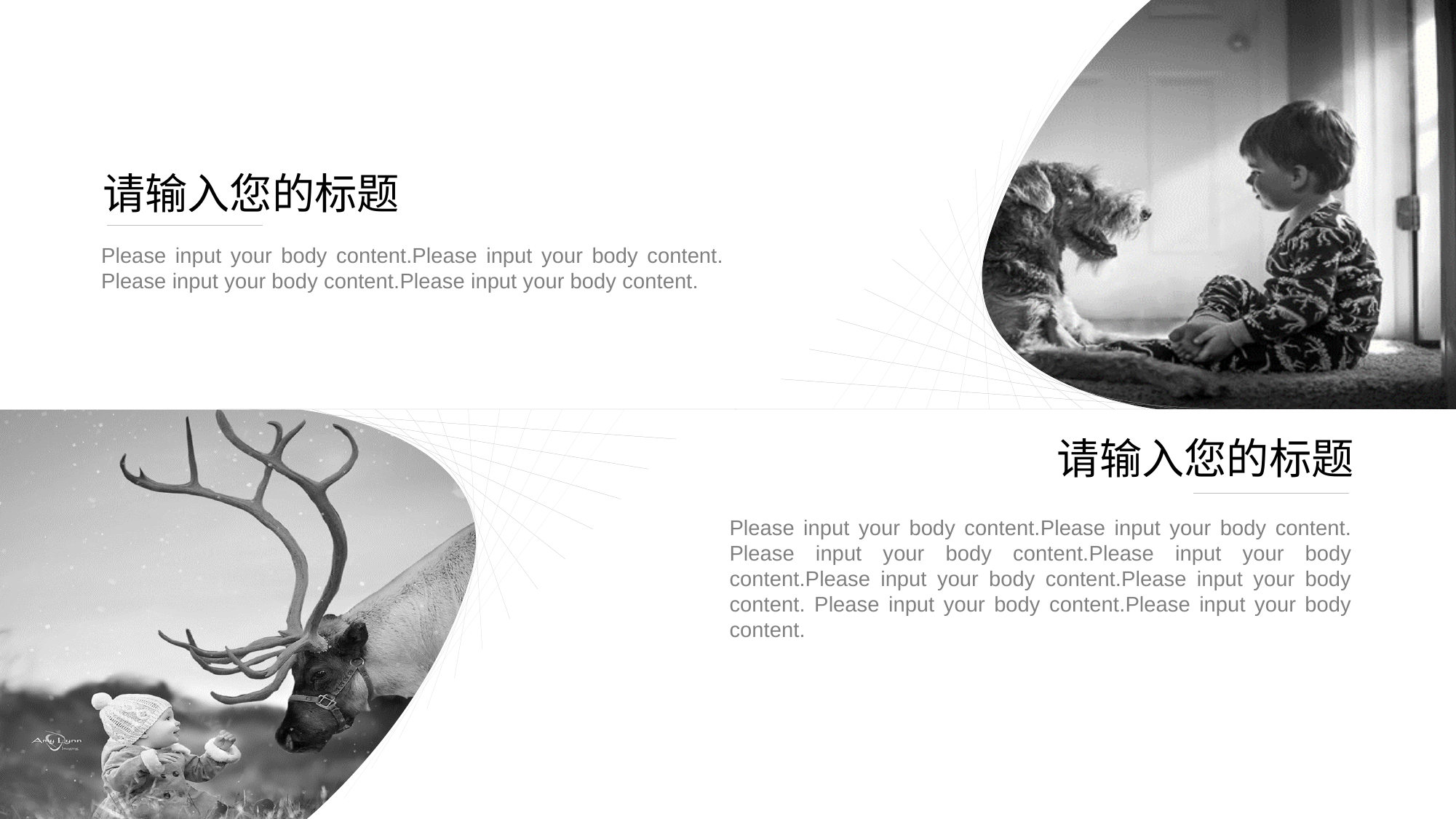

请输入您的标题
Please input your body content.Please input your body content. Please input your body content.Please input your body content.

请输入您的标题
Please input your body content.Please input your body content. Please input your body content.Please input your body content.Please input your body content.Please input your body content. Please input your body content.Please input your body content.